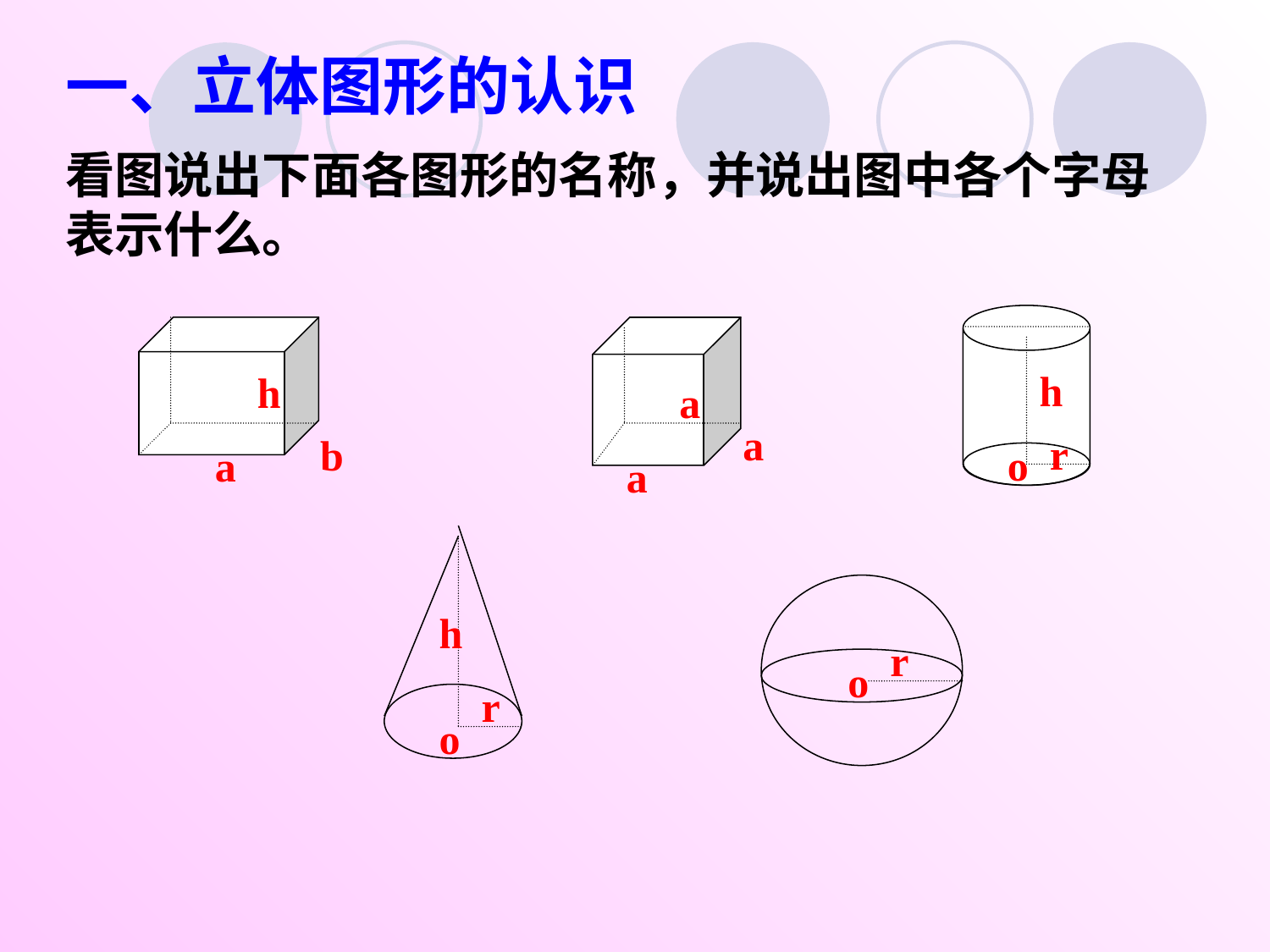

一、立体图形的认识
看图说出下面各图形的名称，并说出图中各个字母表示什么。

h
h
a
a
r
b

o
a

a

h
r

o
r

o